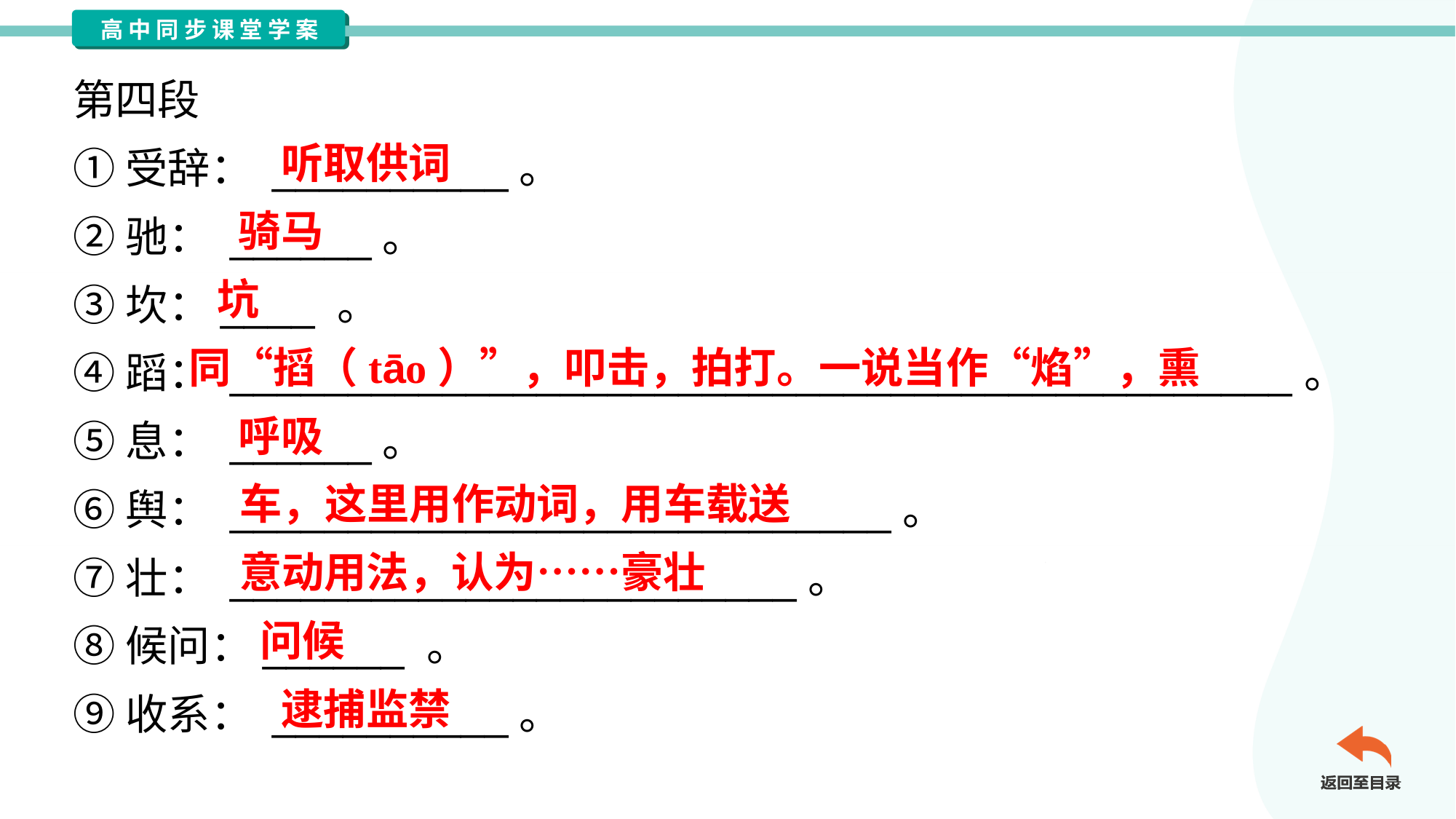

第四段
①受辞： __________。
②驰： ______。
③坎：____ 。
④蹈： _____________________________________________。
⑤息： ______。
⑥舆： ____________________________。
⑦壮： ________________________。
⑧候问：______ 。
⑨收系： __________。
听取供词
骑马
坑
同“搯（tāo）”，叩击，拍打。一说当作“焰”，熏
呼吸
车，这里用作动词，用车载送
意动用法，认为……豪壮
问候
逮捕监禁